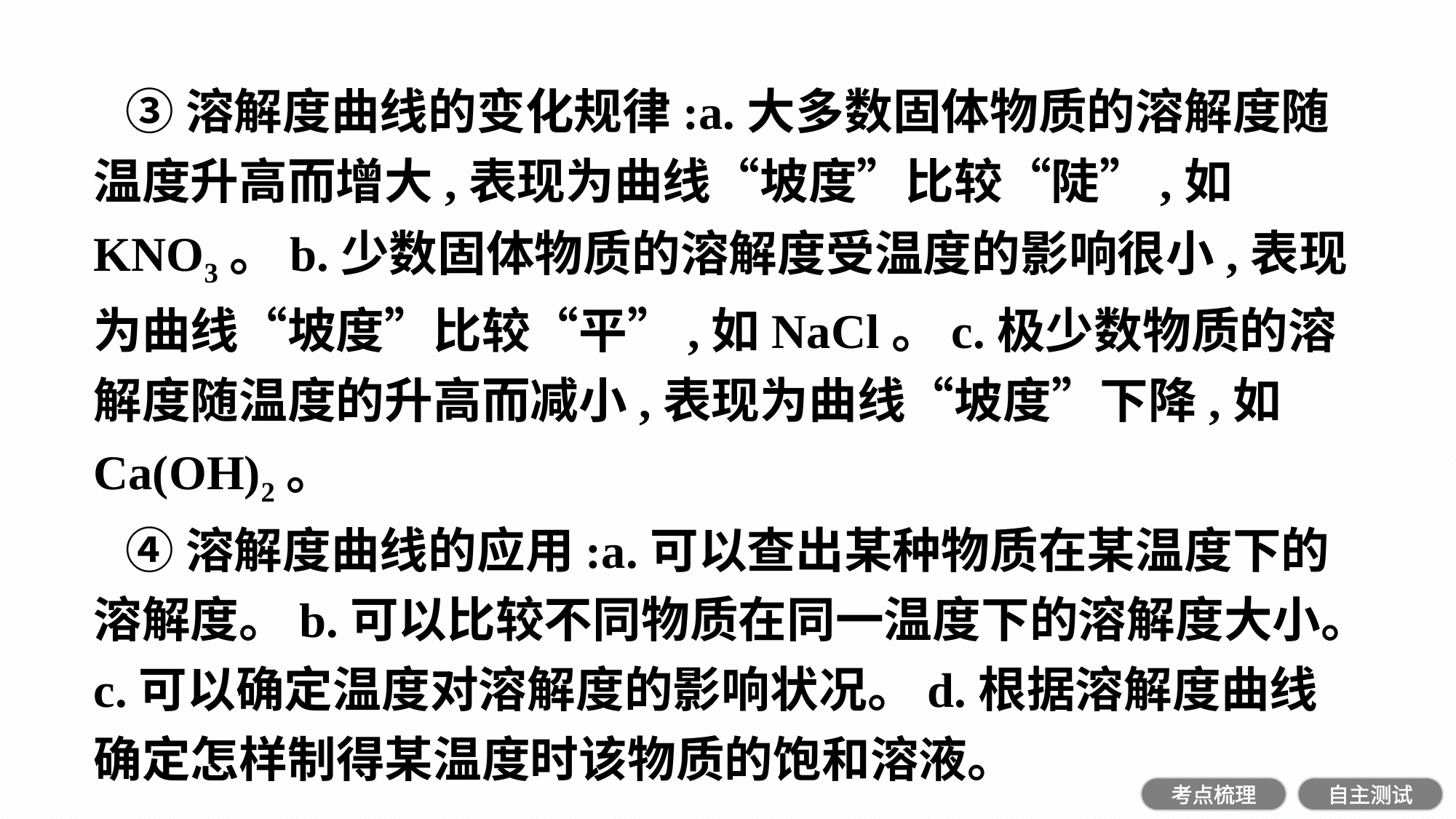

③溶解度曲线的变化规律:a.大多数固体物质的溶解度随温度升高而增大,表现为曲线“坡度”比较“陡”,如KNO3。b.少数固体物质的溶解度受温度的影响很小,表现为曲线“坡度”比较“平”,如NaCl。c.极少数物质的溶解度随温度的升高而减小,表现为曲线“坡度”下降,如Ca(OH)2。
④溶解度曲线的应用:a.可以查出某种物质在某温度下的溶解度。b.可以比较不同物质在同一温度下的溶解度大小。c.可以确定温度对溶解度的影响状况。d.根据溶解度曲线确定怎样制得某温度时该物质的饱和溶液。